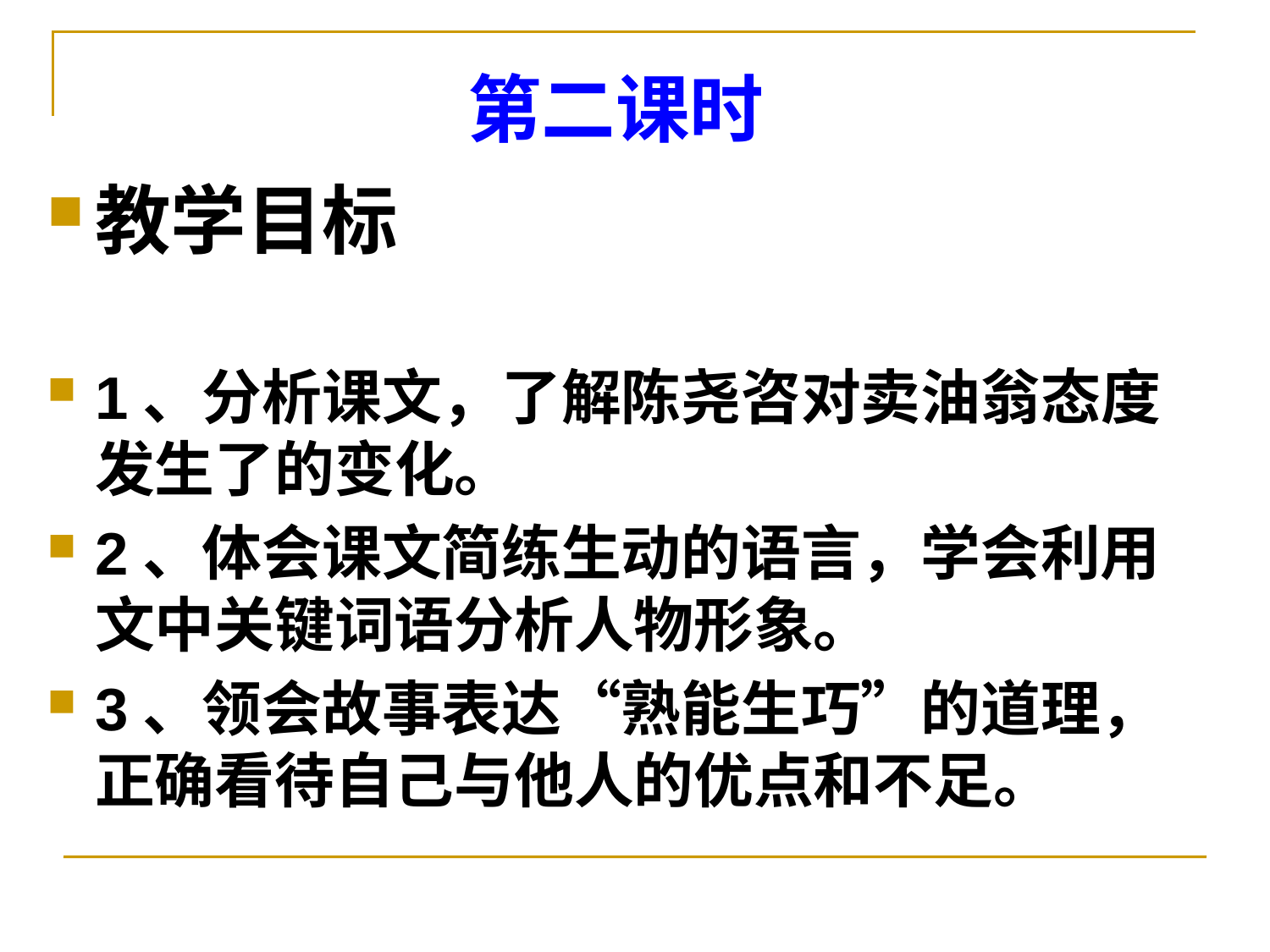

# 第二课时
教学目标

1、分析课文，了解陈尧咨对卖油翁态度发生了的变化。
2、体会课文简练生动的语言，学会利用文中关键词语分析人物形象。
3、领会故事表达“熟能生巧”的道理，正确看待自己与他人的优点和不足。